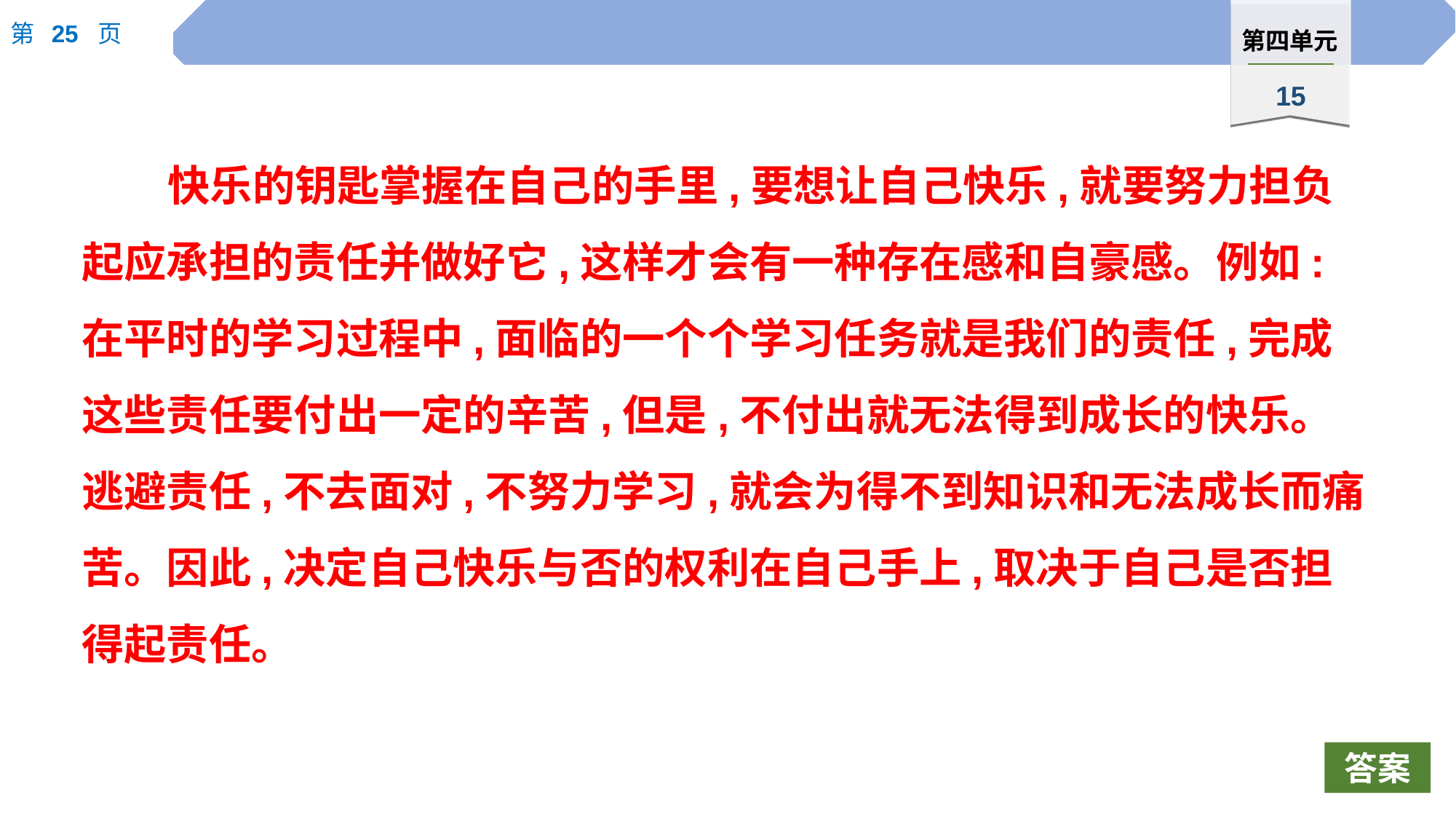

快乐的钥匙掌握在自己的手里,要想让自己快乐,就要努力担负起应承担的责任并做好它,这样才会有一种存在感和自豪感。例如:在平时的学习过程中,面临的一个个学习任务就是我们的责任,完成这些责任要付出一定的辛苦,但是,不付出就无法得到成长的快乐。逃避责任,不去面对,不努力学习,就会为得不到知识和无法成长而痛苦。因此,决定自己快乐与否的权利在自己手上,取决于自己是否担得起责任。
答案